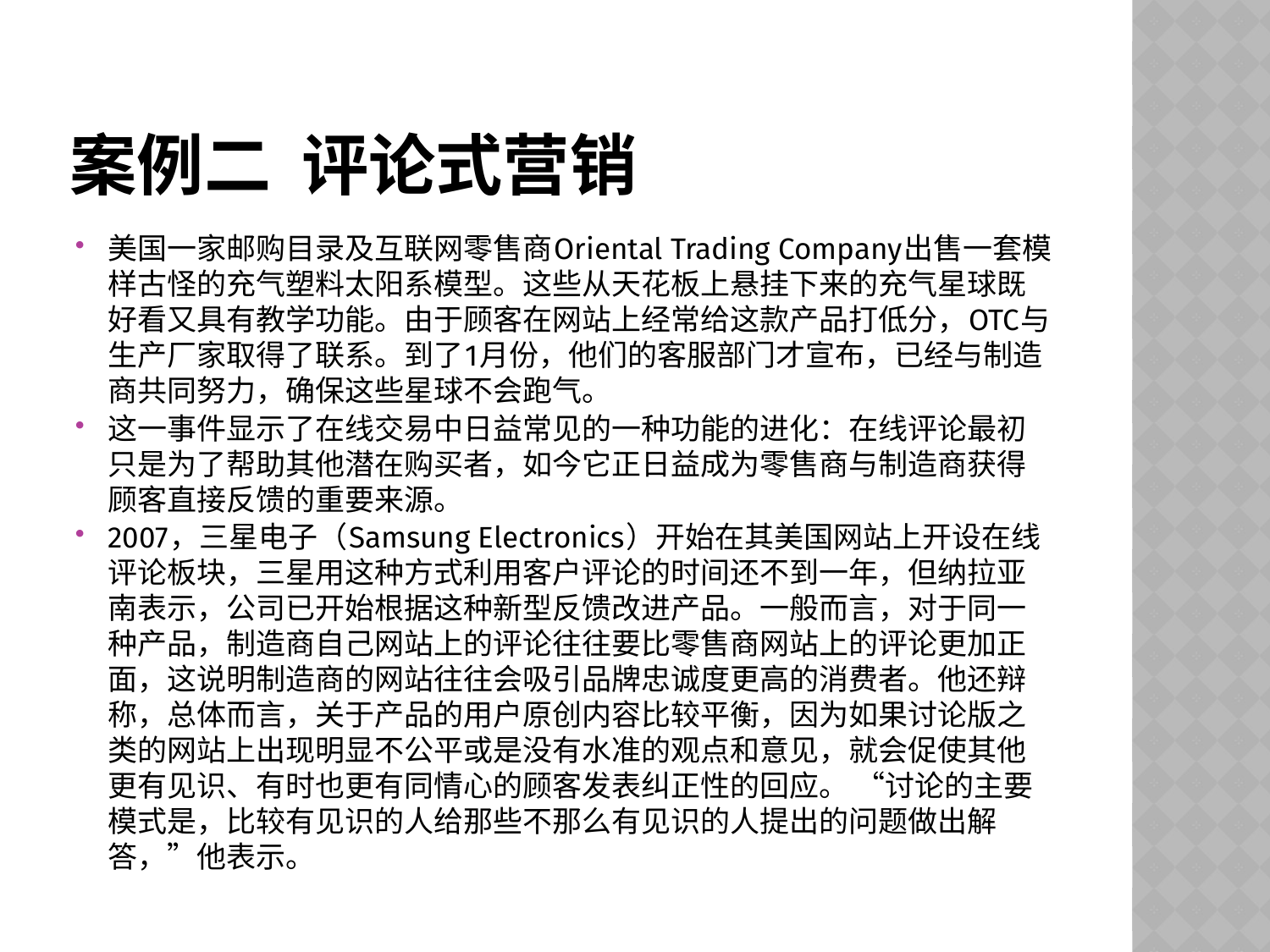

# 案例二  评论式营销
美国一家邮购目录及互联网零售商Oriental Trading Company出售一套模样古怪的充气塑料太阳系模型。这些从天花板上悬挂下来的充气星球既好看又具有教学功能。由于顾客在网站上经常给这款产品打低分，OTC与生产厂家取得了联系。到了1月份，他们的客服部门才宣布，已经与制造商共同努力，确保这些星球不会跑气。
这一事件显示了在线交易中日益常见的一种功能的进化：在线评论最初只是为了帮助其他潜在购买者，如今它正日益成为零售商与制造商获得顾客直接反馈的重要来源。
2007，三星电子（Samsung Electronics）开始在其美国网站上开设在线评论板块，三星用这种方式利用客户评论的时间还不到一年，但纳拉亚南表示，公司已开始根据这种新型反馈改进产品。一般而言，对于同一种产品，制造商自己网站上的评论往往要比零售商网站上的评论更加正面，这说明制造商的网站往往会吸引品牌忠诚度更高的消费者。他还辩称，总体而言，关于产品的用户原创内容比较平衡，因为如果讨论版之类的网站上出现明显不公平或是没有水准的观点和意见，就会促使其他更有见识、有时也更有同情心的顾客发表纠正性的回应。 “讨论的主要模式是，比较有见识的人给那些不那么有见识的人提出的问题做出解答，”他表示。